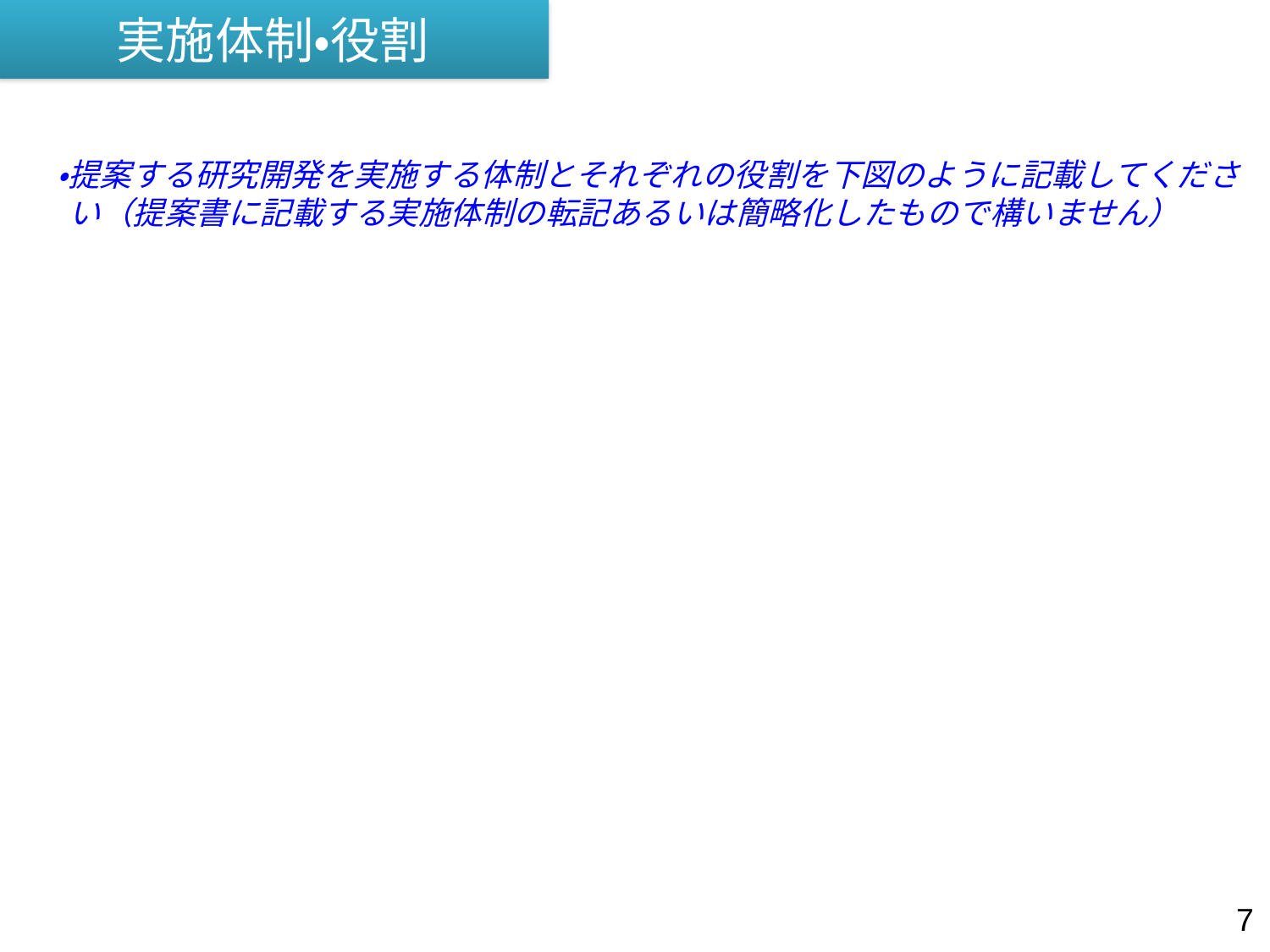

# 実施体制・役割

・提案する研究開発を実施する体制とそれぞれの役割を下図のように記載してください（提案書に記載する実施体制の転記あるいは簡略化したもので構いません）

7